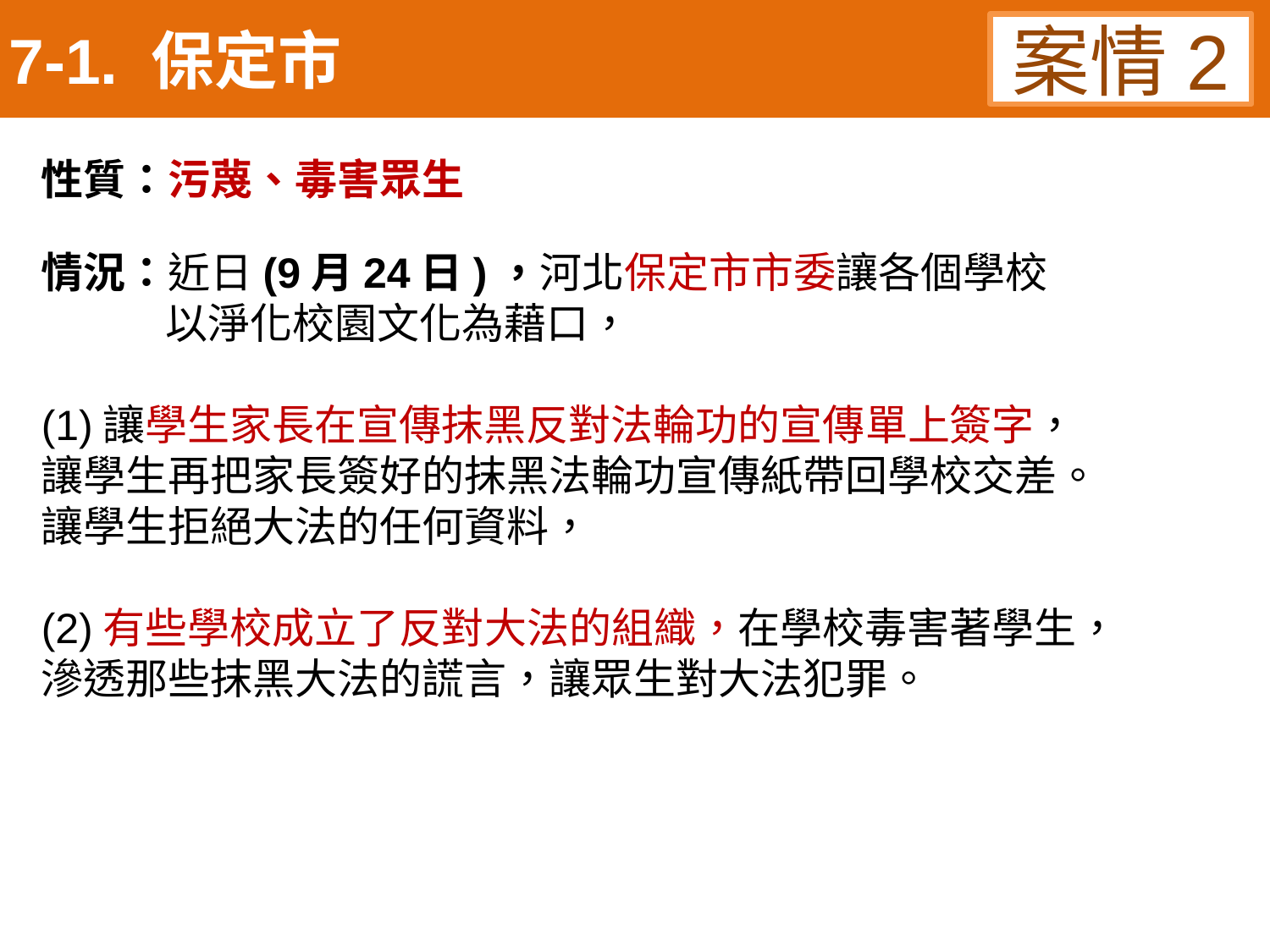

7-1. 保定市
案情2

性質：污蔑、毒害眾生

情況：近日(9月24日)，河北保定市市委讓各個學校
            以淨化校園文化為藉口，

(1)讓學生家長在宣傳抹黑反對法輪功的宣傳單上簽字，
讓學生再把家長簽好的抹黑法輪功宣傳紙帶回學校交差。
讓學生拒絕大法的任何資料，

(2)有些學校成立了反對大法的組織，在學校毒害著學生，
滲透那些抹黑大法的謊言，讓眾生對大法犯罪。